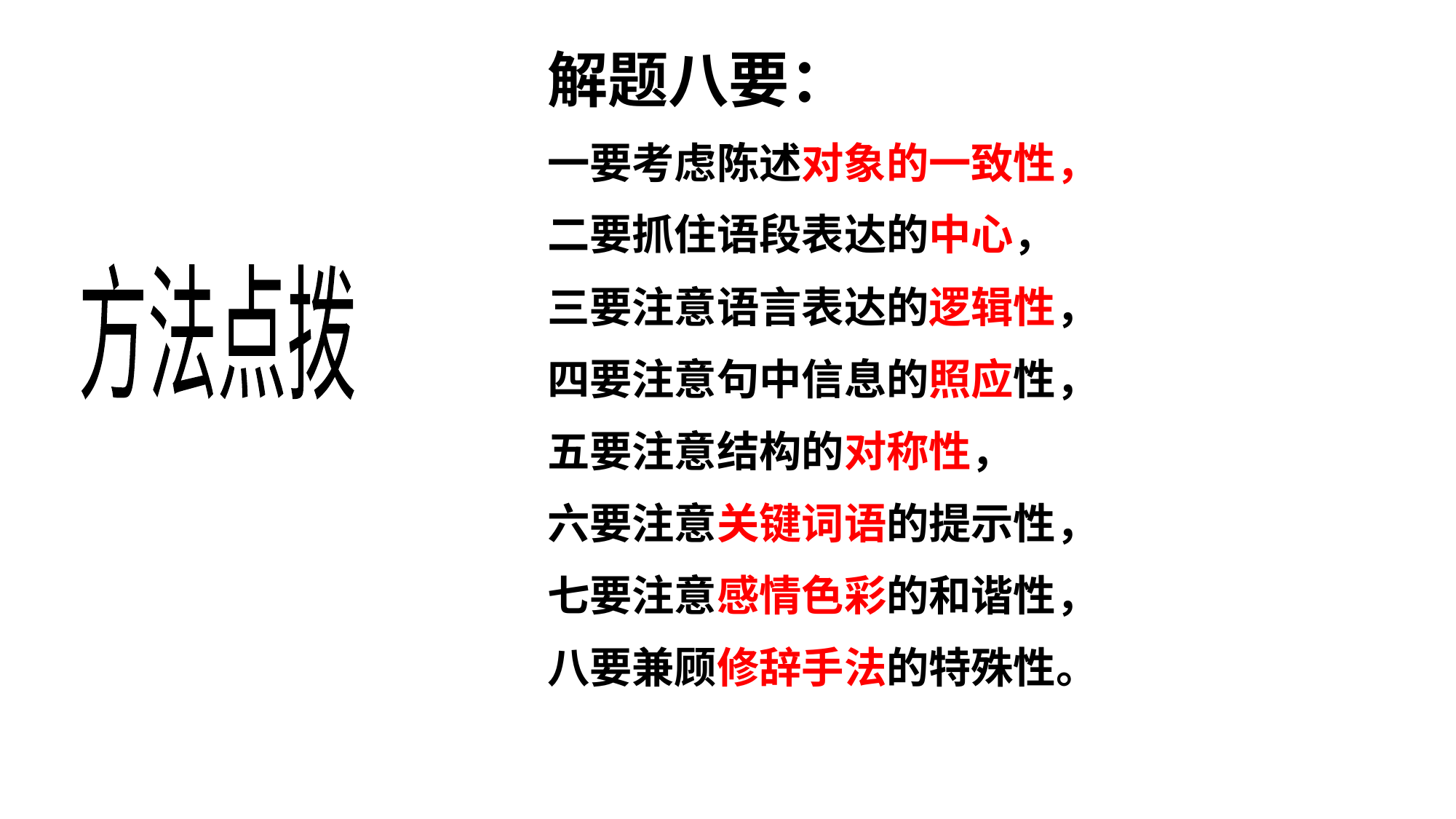

解题八要：
一要考虑陈述对象的一致性，
二要抓住语段表达的中心，
三要注意语言表达的逻辑性，
四要注意句中信息的照应性，
五要注意结构的对称性，
六要注意关键词语的提示性，
七要注意感情色彩的和谐性，
八要兼顾修辞手法的特殊性。
方法点拨